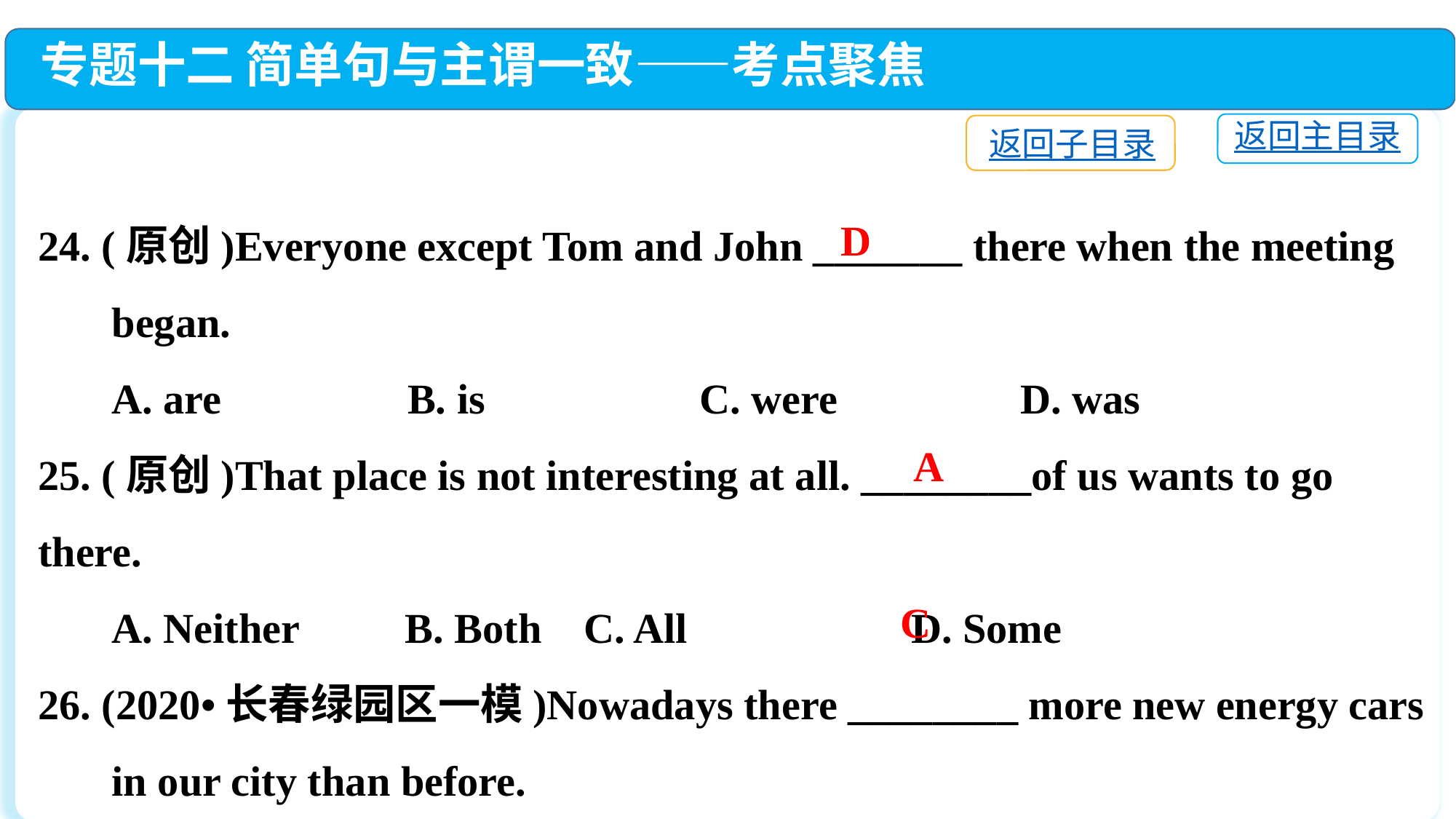

专题十二 简单句与主谓一致——考点聚焦

返回主目录

返回子目录
24. (原创)Everyone except Tom and John _______ there when the meeting
       began.
       A. are　　　    B. is	           C. were　　　　	D. was
25. (原创)That place is not interesting at all. ________of us wants to go there.
       A. Neither　　B. Both	C. All　　　	D. Some
26. (2020•长春绿园区一模)Nowadays there ________ more new energy cars
       in our city than before.
       A. is	            B. was	 C. are	           D. were
D
A
C